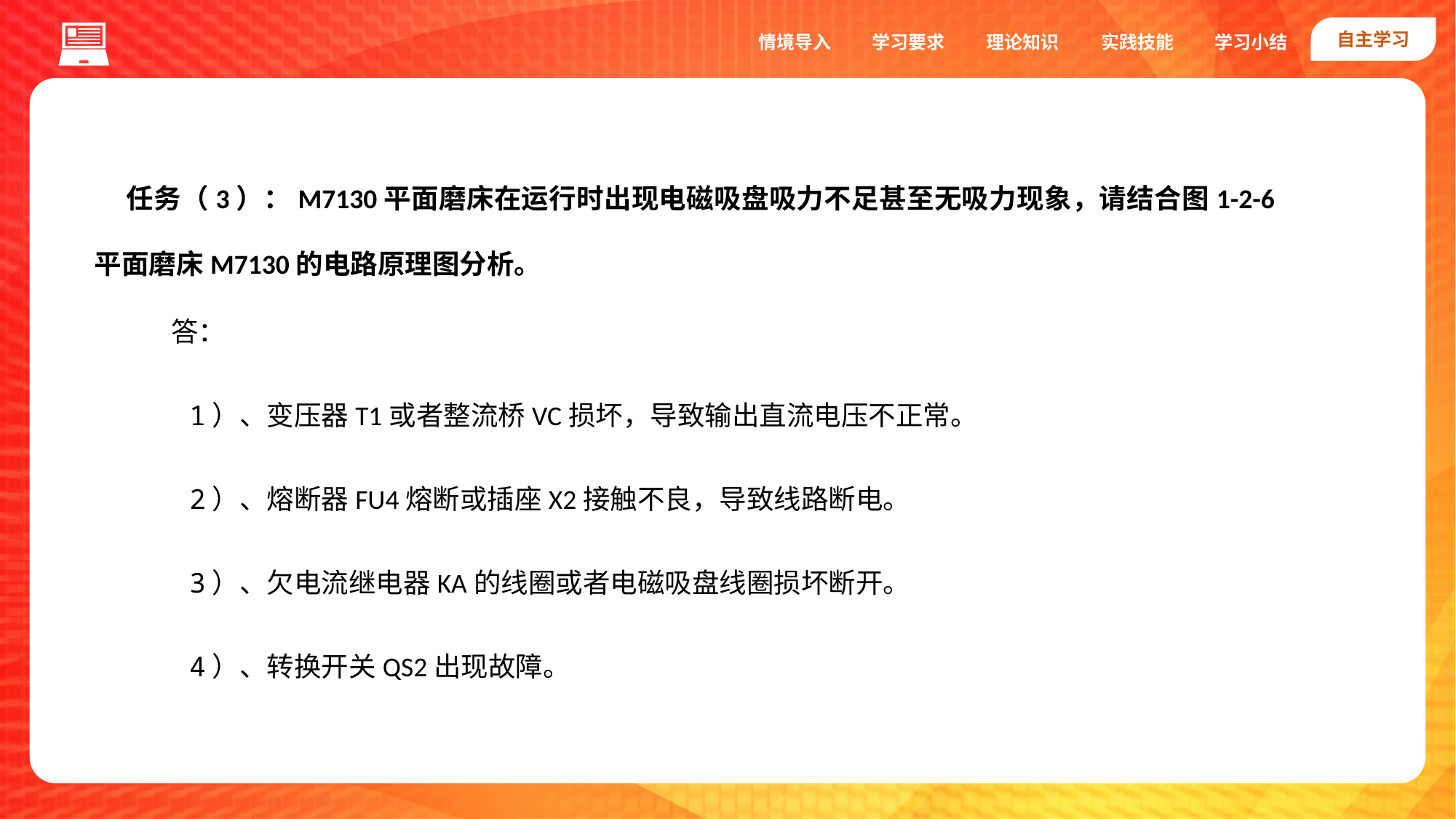

自主学习
实践技能
情境导入
学习要求
理论知识
学习小结

任务（3）：M7130平面磨床在运行时出现电磁吸盘吸力不足甚至无吸力现象，请结合图1-2-6 平面磨床M7130的电路原理图分析。
答：
1）、变压器T1或者整流桥VC损坏，导致输出直流电压不正常。
2）、熔断器FU4熔断或插座X2接触不良，导致线路断电。
3）、欠电流继电器KA的线圈或者电磁吸盘线圈损坏断开。
4）、转换开关QS2出现故障。